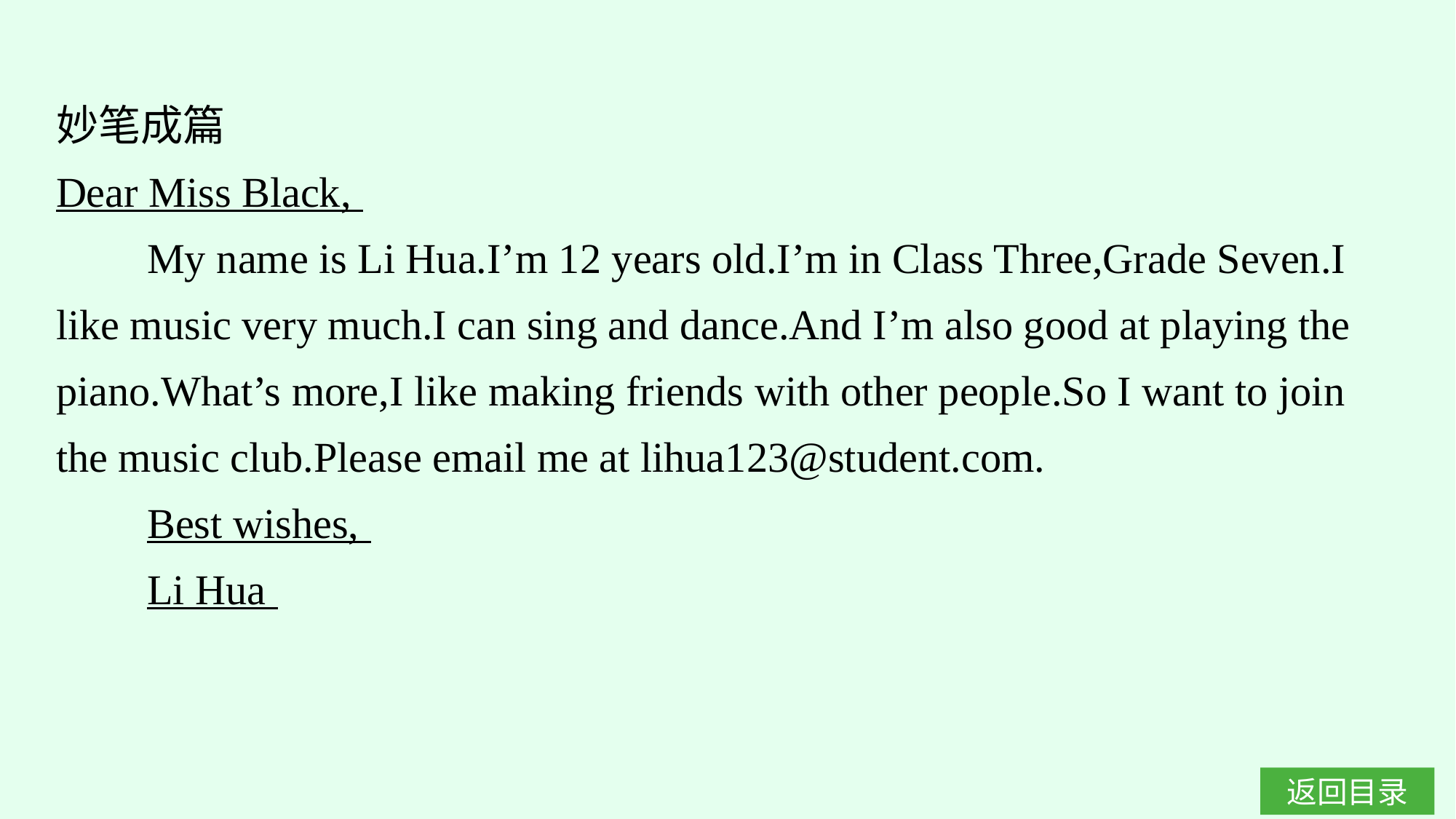

妙笔成篇
Dear Miss Black,
My name is Li Hua.I’m 12 years old.I’m in Class Three,Grade Seven.I like music very much.I can sing and dance.And I’m also good at playing the piano.What’s more,I like making friends with other people.So I want to join the music club.Please email me at lihua123@student.com.
Best wishes,
Li Hua